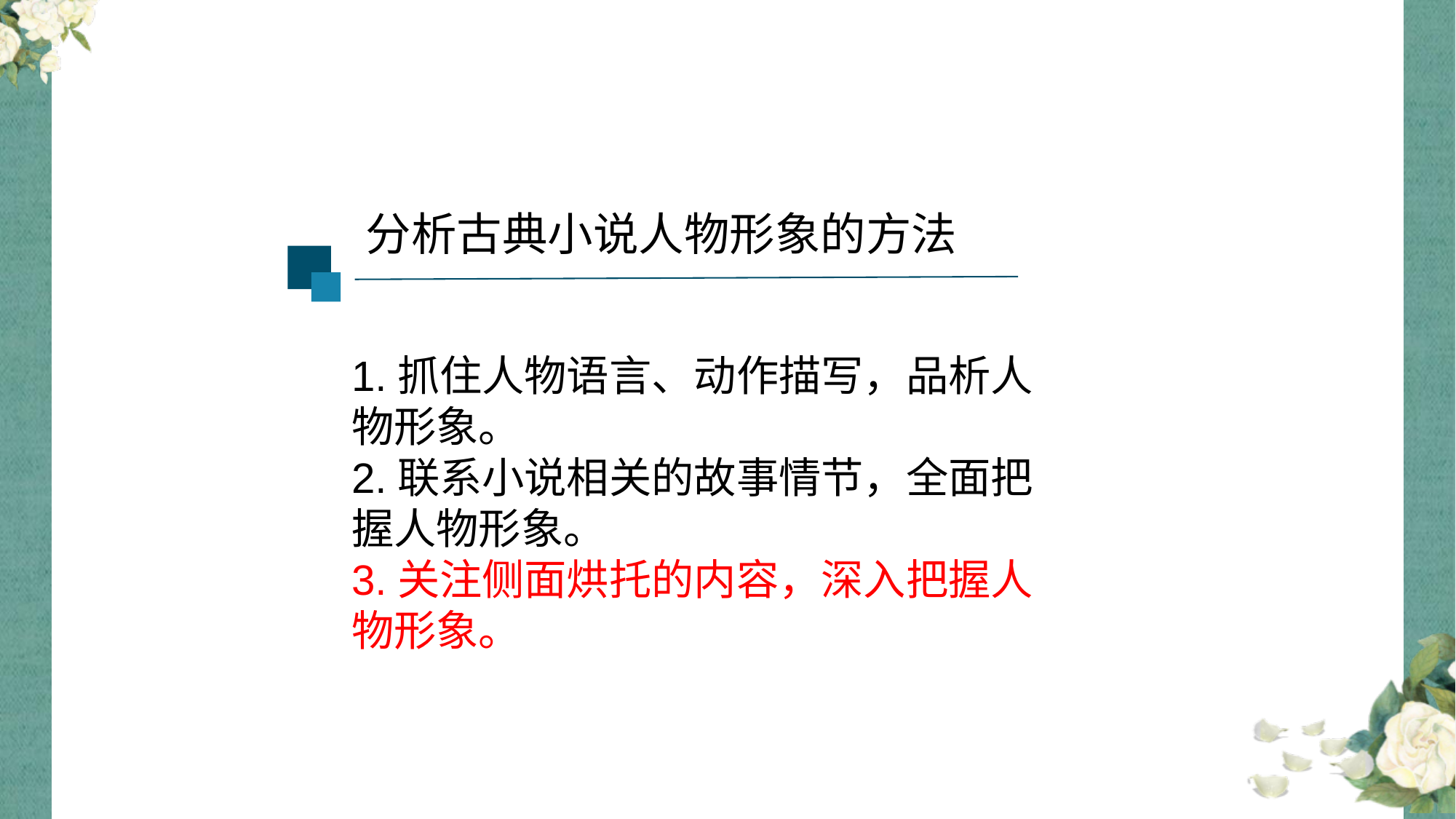

分析古典小说人物形象的方法

1.抓住人物语言、动作描写，品析人物形象。
2.联系小说相关的故事情节，全面把握人物形象。
3.关注侧面烘托的内容，深入把握人物形象。